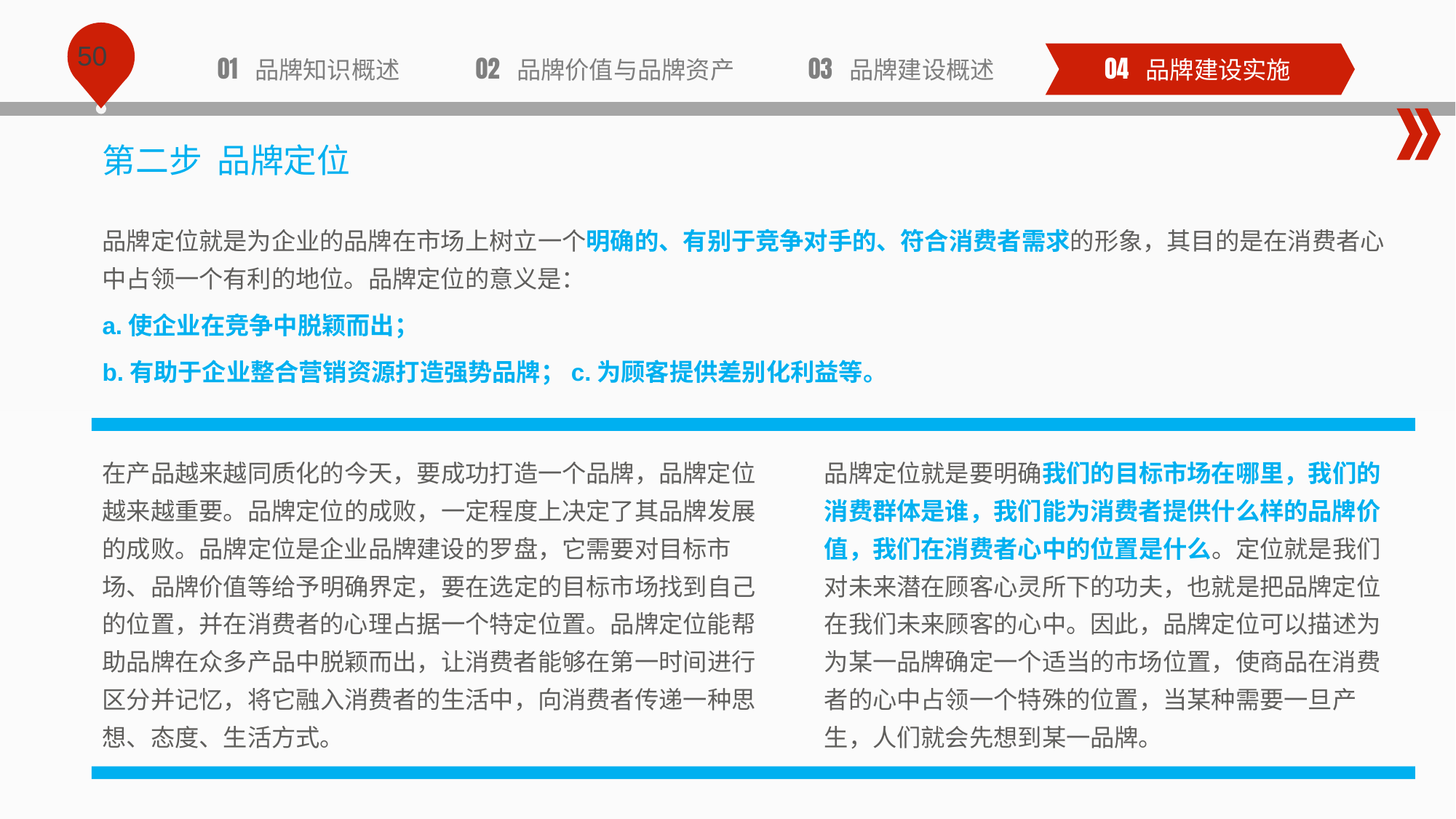

01  品牌知识概述
02  品牌价值与品牌资产
03  品牌建设概述
04  品牌建设实施
第二步  品牌定位
品牌定位就是为企业的品牌在市场上树立一个明确的、有别于竞争对手的、符合消费者需求的形象，其目的是在消费者心中占领一个有利的地位。品牌定位的意义是：
a.使企业在竞争中脱颖而出；
b.有助于企业整合营销资源打造强势品牌；c.为顾客提供差别化利益等。

在产品越来越同质化的今天，要成功打造一个品牌，品牌定位越来越重要。品牌定位的成败，一定程度上决定了其品牌发展的成败。品牌定位是企业品牌建设的罗盘，它需要对目标市场、品牌价值等给予明确界定，要在选定的目标市场找到自己的位置，并在消费者的心理占据一个特定位置。品牌定位能帮助品牌在众多产品中脱颖而出，让消费者能够在第一时间进行区分并记忆，将它融入消费者的生活中，向消费者传递一种思想、态度、生活方式。
品牌定位就是要明确我们的目标市场在哪里，我们的消费群体是谁，我们能为消费者提供什么样的品牌价值，我们在消费者心中的位置是什么。定位就是我们对未来潜在顾客心灵所下的功夫，也就是把品牌定位在我们未来顾客的心中。因此，品牌定位可以描述为为某一品牌确定一个适当的市场位置，使商品在消费者的心中占领一个特殊的位置，当某种需要一旦产生，人们就会先想到某一品牌。